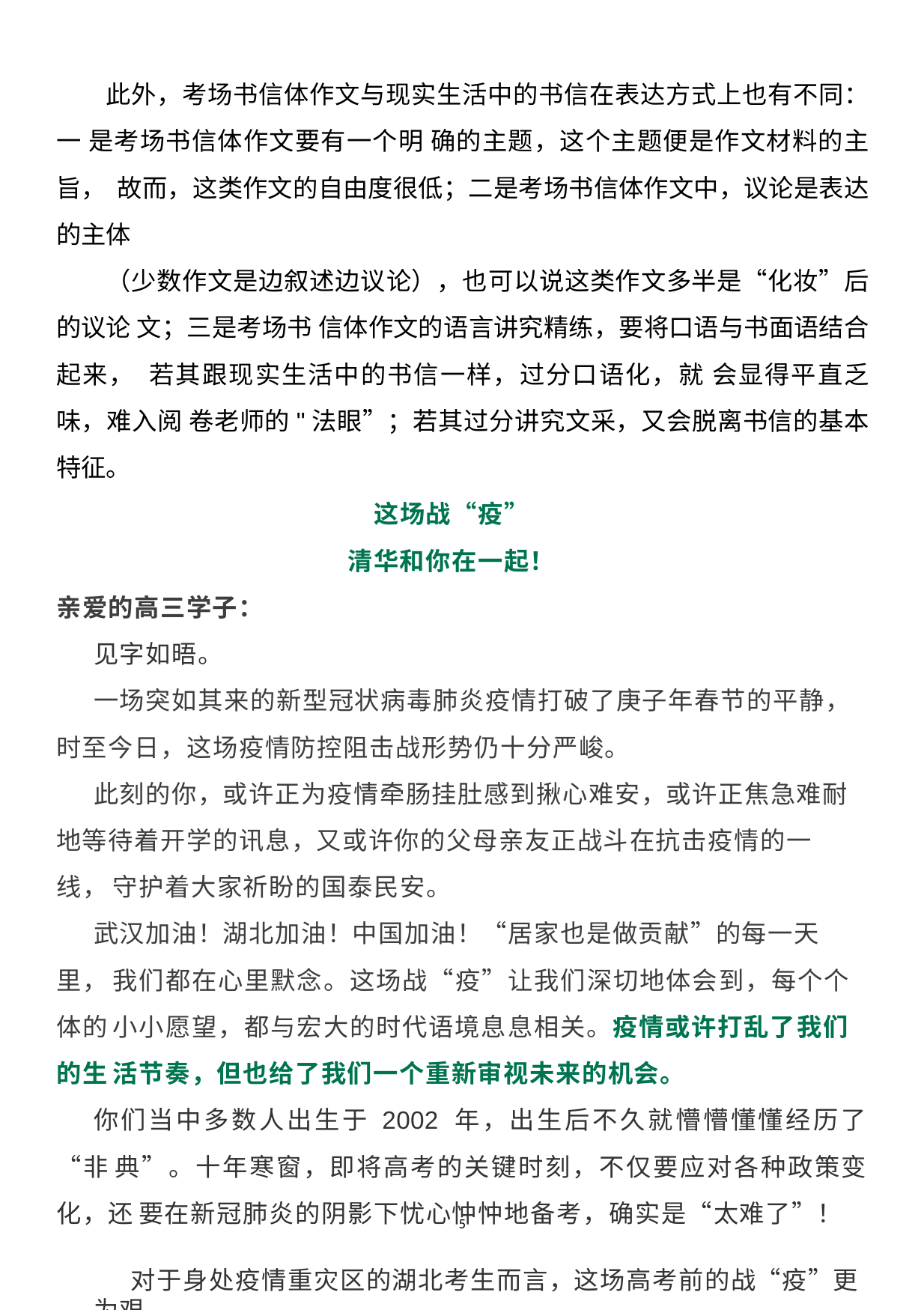

此外，考场书信体作文与现实生活中的书信在表达方式上也有不同：一 是考场书信体作文要有一个明 确的主题，这个主题便是作文材料的主旨，  故而，这类作文的自由度很低；二是考场书信体作文中，议论是表达的主体
（少数作文是边叙述边议论），也可以说这类作文多半是“化妆”后的议论 文；三是考场书 信体作文的语言讲究精练，要将口语与书面语结合起来，  若其跟现实生活中的书信一样，过分口语化，就 会显得平直乏味，难入阅 卷老师的"法眼”；若其过分讲究文采，又会脱离书信的基本特征。
这场战“疫”  清华和你在一起！
亲爱的高三学子： 见字如晤。
一场突如其来的新型冠状病毒肺炎疫情打破了庚子年春节的平静， 时至今日，这场疫情防控阻击战形势仍十分严峻。
此刻的你，或许正为疫情牵肠挂肚感到揪心难安，或许正焦急难耐 地等待着开学的讯息，又或许你的父母亲友正战斗在抗击疫情的一线， 守护着大家祈盼的国泰民安。
武汉加油！湖北加油！中国加油！“居家也是做贡献”的每一天里， 我们都在心里默念。这场战“疫”让我们深切地体会到，每个个体的 小小愿望，都与宏大的时代语境息息相关。疫情或许打乱了我们的生 活节奏，但也给了我们一个重新审视未来的机会。
你们当中多数人出生于 2002 年，出生后不久就懵懵懂懂经历了“非 典”。十年寒窗，即将高考的关键时刻，不仅要应对各种政策变化，还 要在新冠肺炎的阴影下忧心忡忡地备考，确实是“太难了”！

对于身处疫情重灾区的湖北考生而言，这场高考前的战“疫”更为艰
5